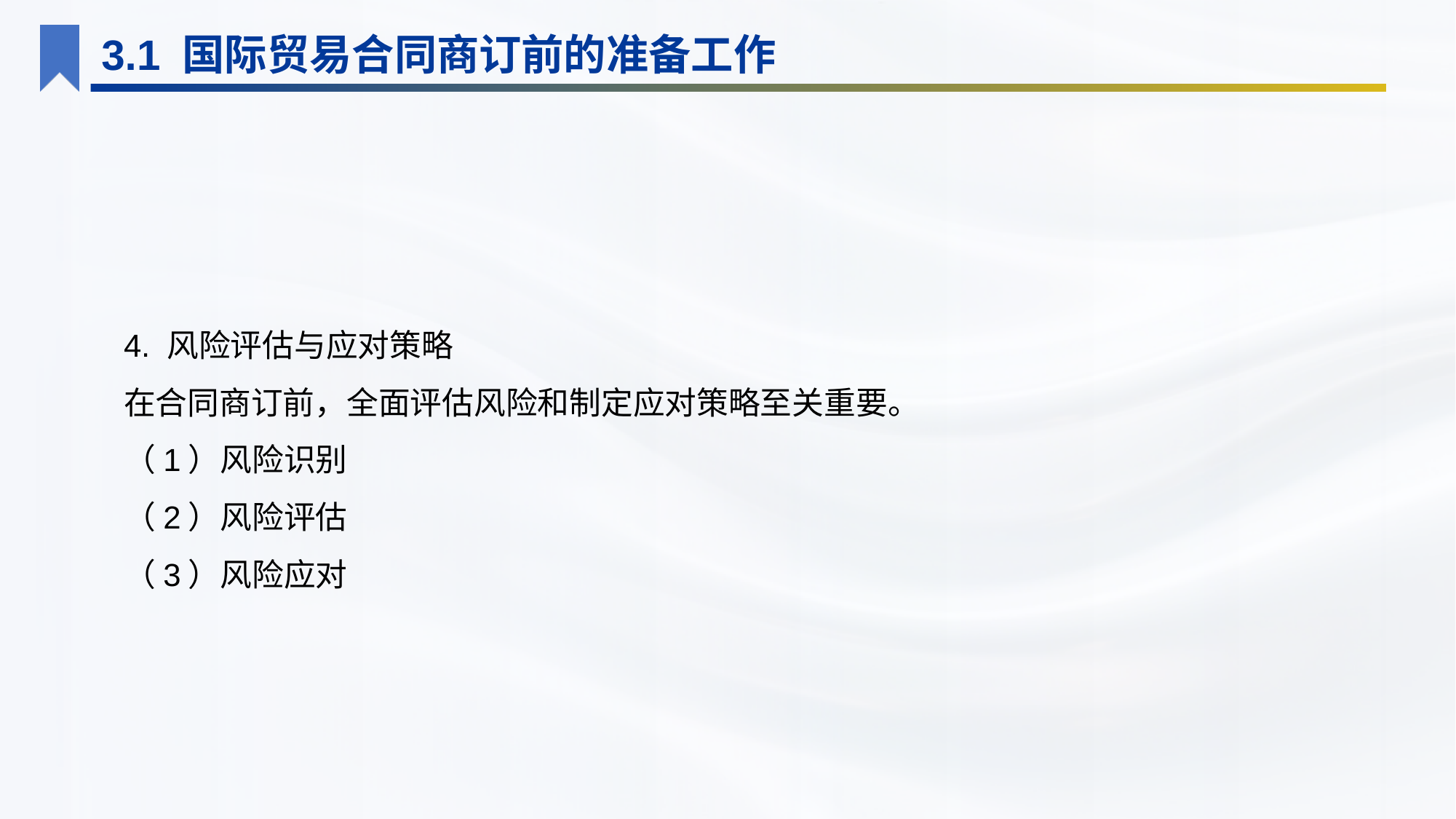

3.1 国际贸易合同商订前的准备工作
4. 风险评估与应对策略
在合同商订前，全面评估风险和制定应对策略至关重要。
（1）风险识别
（2）风险评估
（3）风险应对